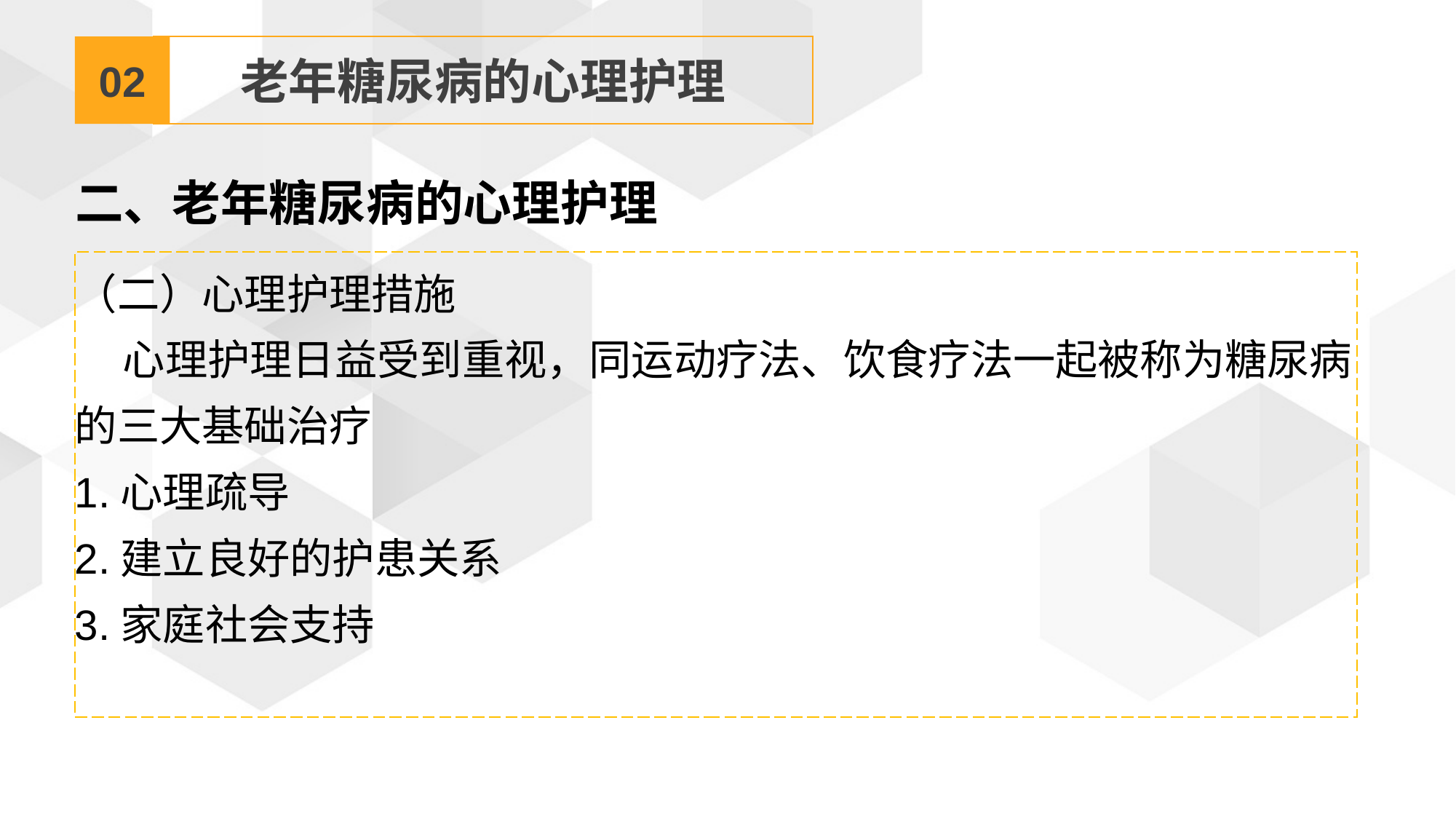

02
老年糖尿病的心理护理
二、老年糖尿病的心理护理
（二）心理护理措施
    心理护理日益受到重视，同运动疗法、饮食疗法一起被称为糖尿病的三大基础治疗
1.心理疏导
2.建立良好的护患关系
3.家庭社会支持